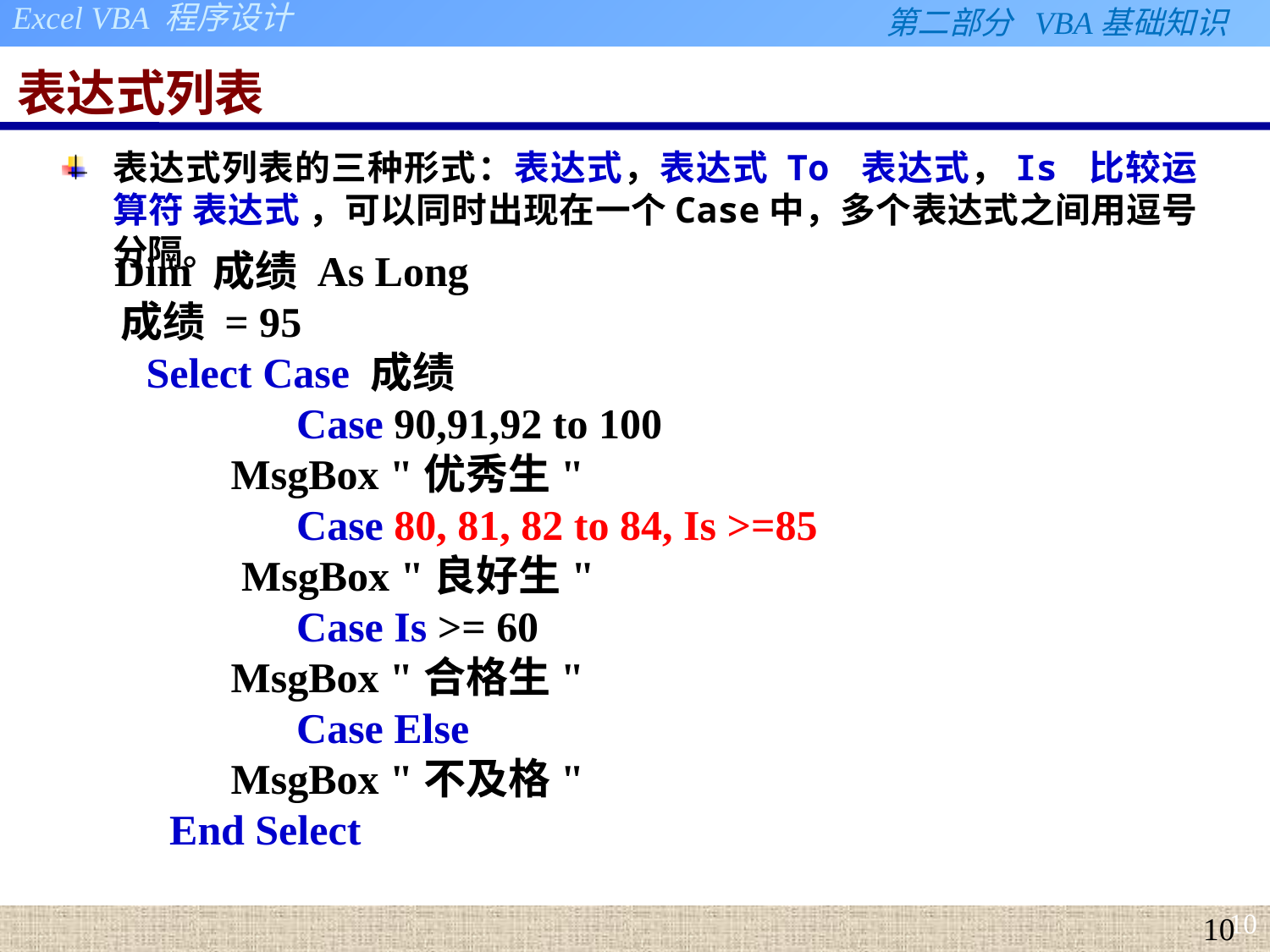

# 表达式列表
表达式列表的三种形式：表达式，表达式 To 表达式，Is 比较运算符 表达式 ，可以同时出现在一个Case中，多个表达式之间用逗号分隔。

    Dim 成绩 As Long
    成绩 = 95
 Select Case 成绩
    	Case 90,91,92 to 100
         MsgBox "优秀生"
    	Case 80, 81, 82 to 84, Is >=85
          MsgBox "良好生"
    	Case Is >= 60
         MsgBox "合格生"
    	Case Else
         MsgBox "不及格"
	End Select

10